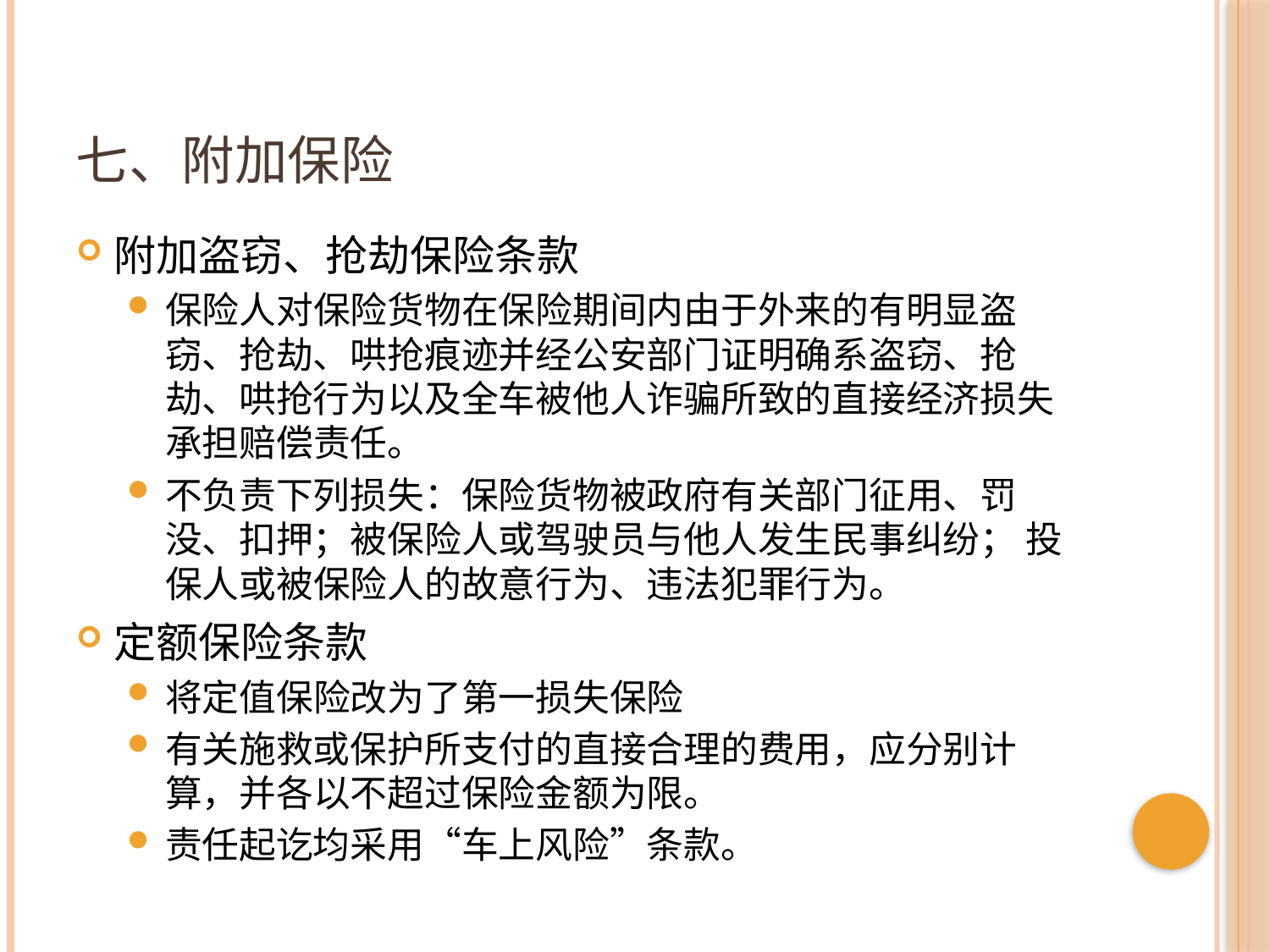

# 七、附加保险
附加盗窃、抢劫保险条款
保险人对保险货物在保险期间内由于外来的有明显盗窃、抢劫、哄抢痕迹并经公安部门证明确系盗窃、抢劫、哄抢行为以及全车被他人诈骗所致的直接经济损失承担赔偿责任。
不负责下列损失：保险货物被政府有关部门征用、罚没、扣押；被保险人或驾驶员与他人发生民事纠纷； 投保人或被保险人的故意行为、违法犯罪行为。
定额保险条款
将定值保险改为了第一损失保险
有关施救或保护所支付的直接合理的费用，应分别计算，并各以不超过保险金额为限。
责任起讫均采用“车上风险”条款。